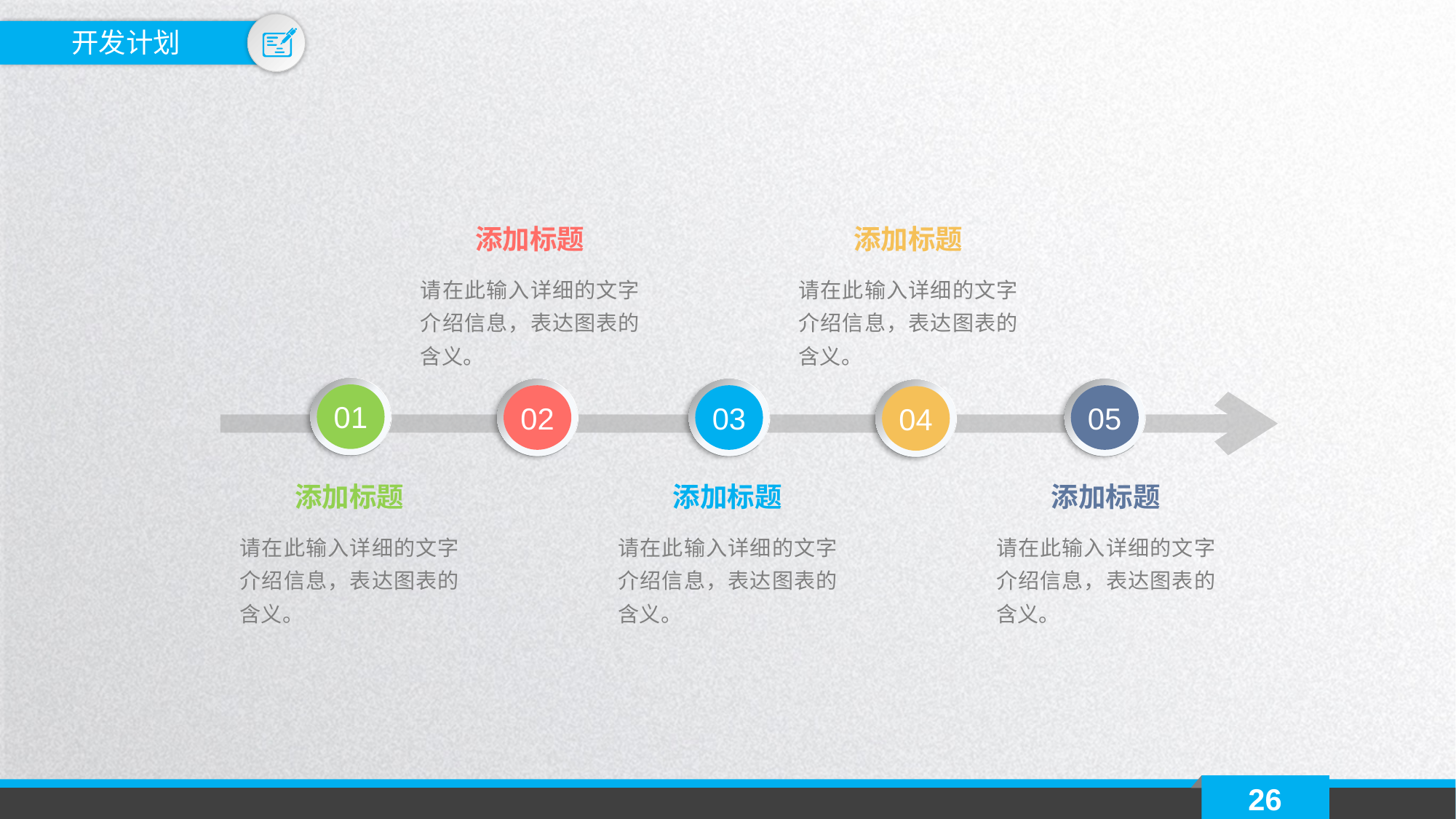

开发计划

添加标题
添加标题
请在此输入详细的文字介绍信息，表达图表的含义。
请在此输入详细的文字介绍信息，表达图表的含义。

01

02

03

05

04
添加标题
添加标题
添加标题
请在此输入详细的文字介绍信息，表达图表的含义。
请在此输入详细的文字介绍信息，表达图表的含义。
请在此输入详细的文字介绍信息，表达图表的含义。

26

延时符